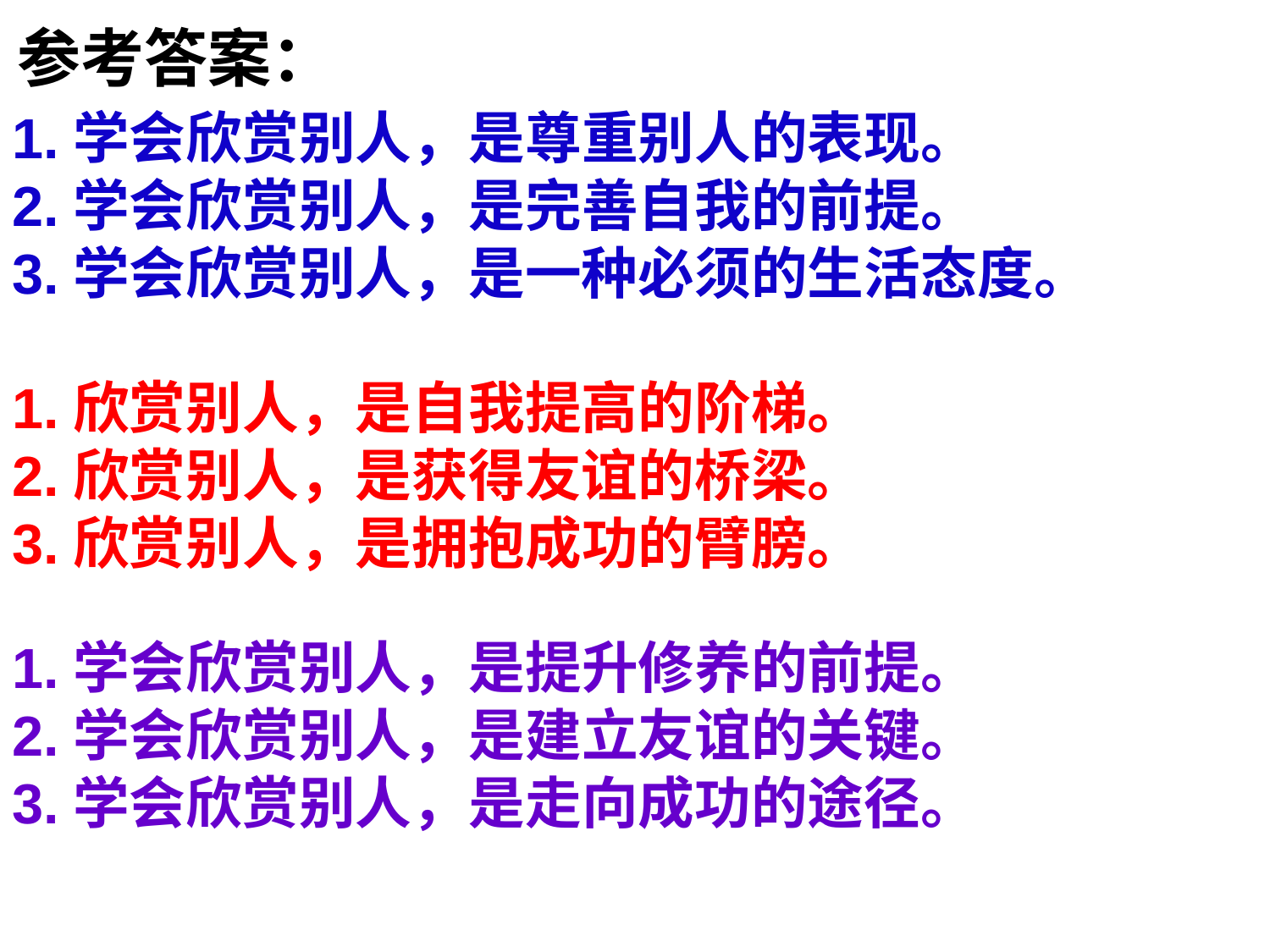

参考答案：

1.学会欣赏别人，是尊重别人的表现。
2.学会欣赏别人，是完善自我的前提。
3.学会欣赏别人，是一种必须的生活态度。

1.欣赏别人，是自我提高的阶梯。
2.欣赏别人，是获得友谊的桥梁。
3.欣赏别人，是拥抱成功的臂膀。
1.学会欣赏别人，是提升修养的前提。
2.学会欣赏别人，是建立友谊的关键。
3.学会欣赏别人，是走向成功的途径。